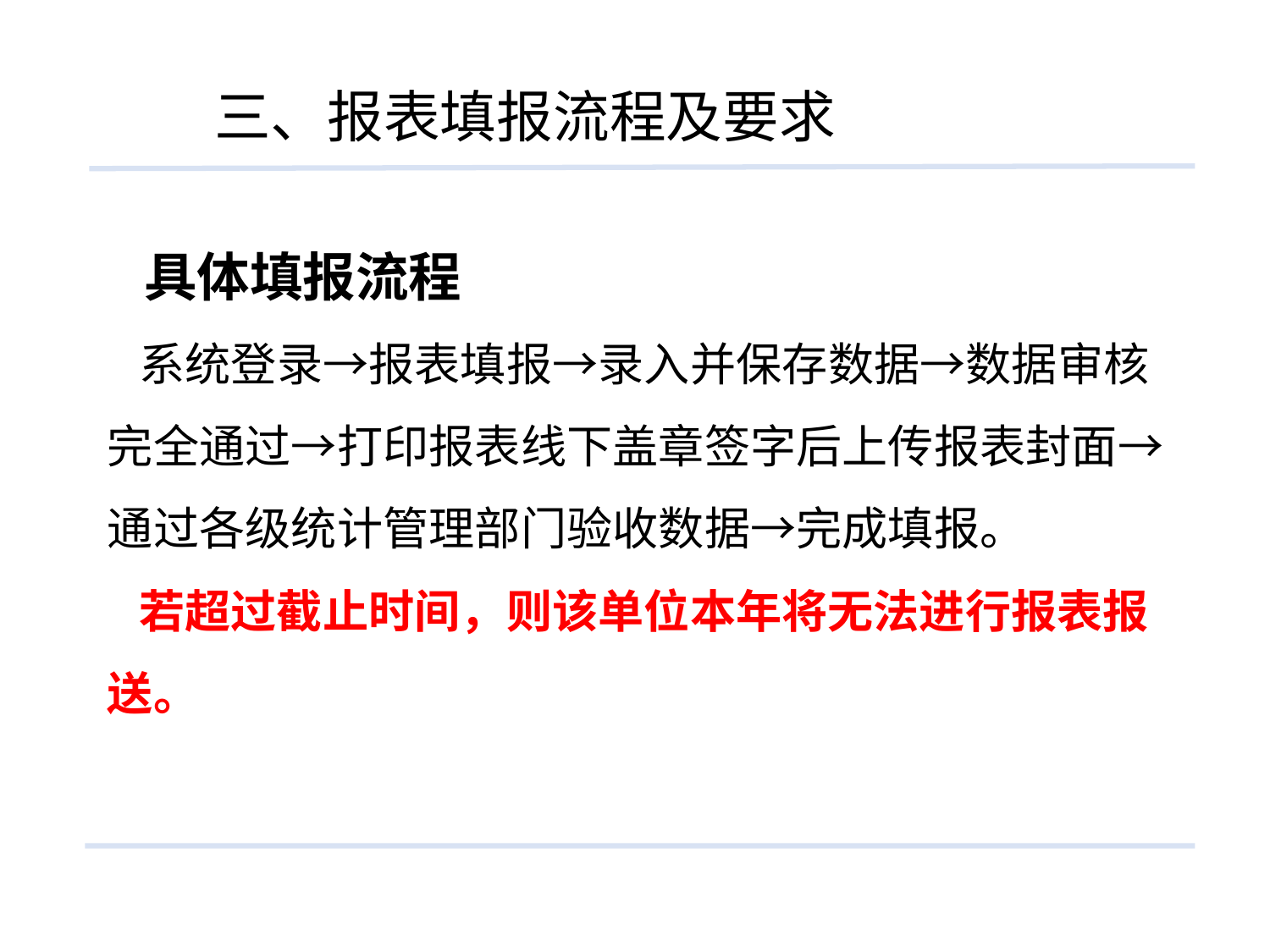

三、报表填报流程及要求

  具体填报流程
  系统登录→报表填报→录入并保存数据→数据审核完全通过→打印报表线下盖章签字后上传报表封面→通过各级统计管理部门验收数据→完成填报。
  若超过截止时间，则该单位本年将无法进行报表报送。